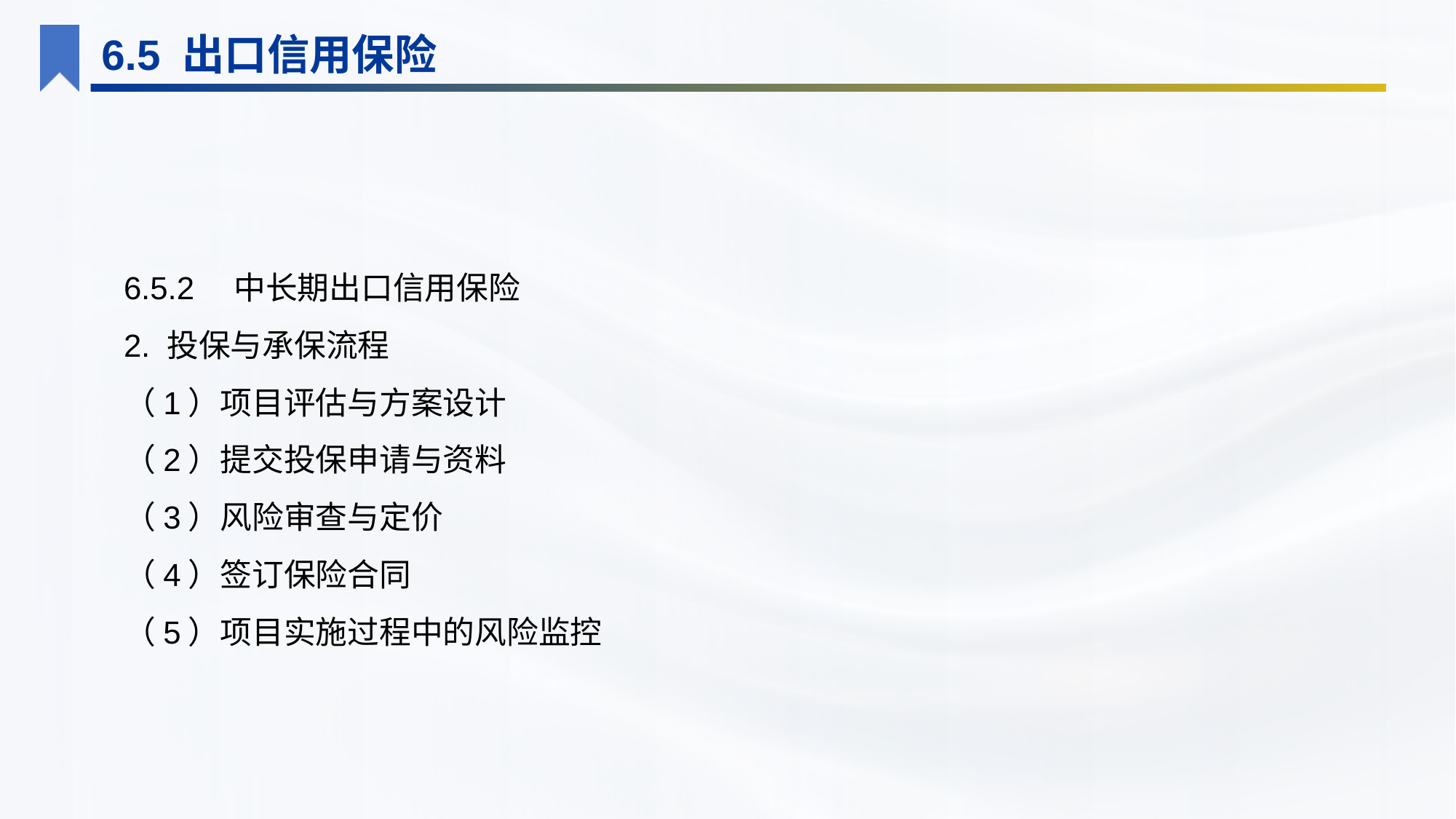

6.5 出口信用保险
6.5.2　中长期出口信用保险
2. 投保与承保流程
（1）项目评估与方案设计
（2）提交投保申请与资料
（3）风险审查与定价
（4）签订保险合同
（5）项目实施过程中的风险监控